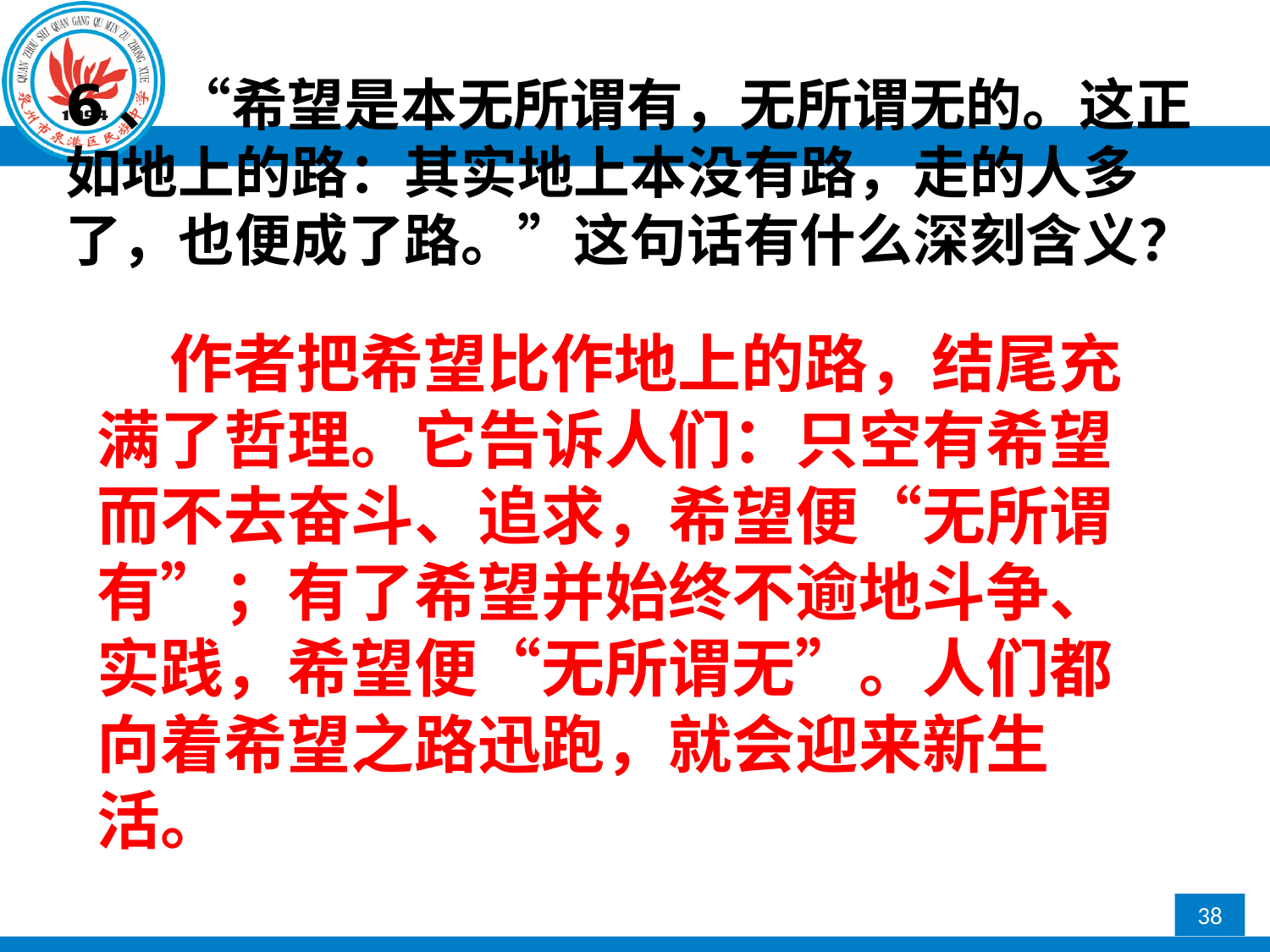

6、“希望是本无所谓有，无所谓无的。这正如地上的路：其实地上本没有路，走的人多了，也便成了路。”这句话有什么深刻含义？
    作者把希望比作地上的路，结尾充满了哲理。它告诉人们：只空有希望而不去奋斗、追求，希望便“无所谓有”；有了希望并始终不逾地斗争、实践，希望便“无所谓无”。人们都向着希望之路迅跑，就会迎来新生活。